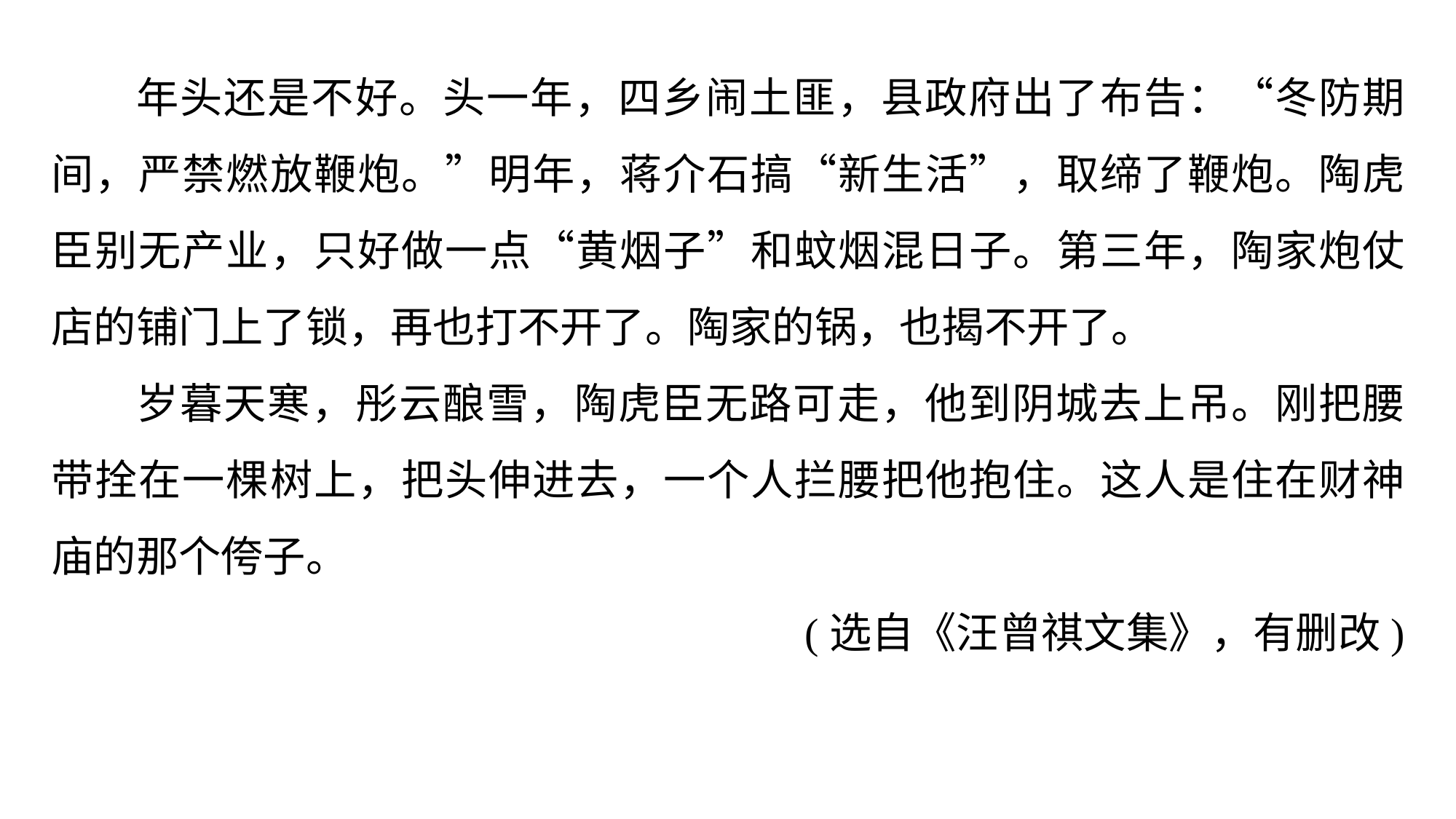

年头还是不好。头一年，四乡闹土匪，县政府出了布告：“冬防期间，严禁燃放鞭炮。”明年，蒋介石搞“新生活”，取缔了鞭炮。陶虎臣别无产业，只好做一点“黄烟子”和蚊烟混日子。第三年，陶家炮仗店的铺门上了锁，再也打不开了。陶家的锅，也揭不开了。
岁暮天寒，彤云酿雪，陶虎臣无路可走，他到阴城去上吊。刚把腰带拴在一棵树上，把头伸进去，一个人拦腰把他抱住。这人是住在财神庙的那个侉子。
(选自《汪曾祺文集》，有删改)